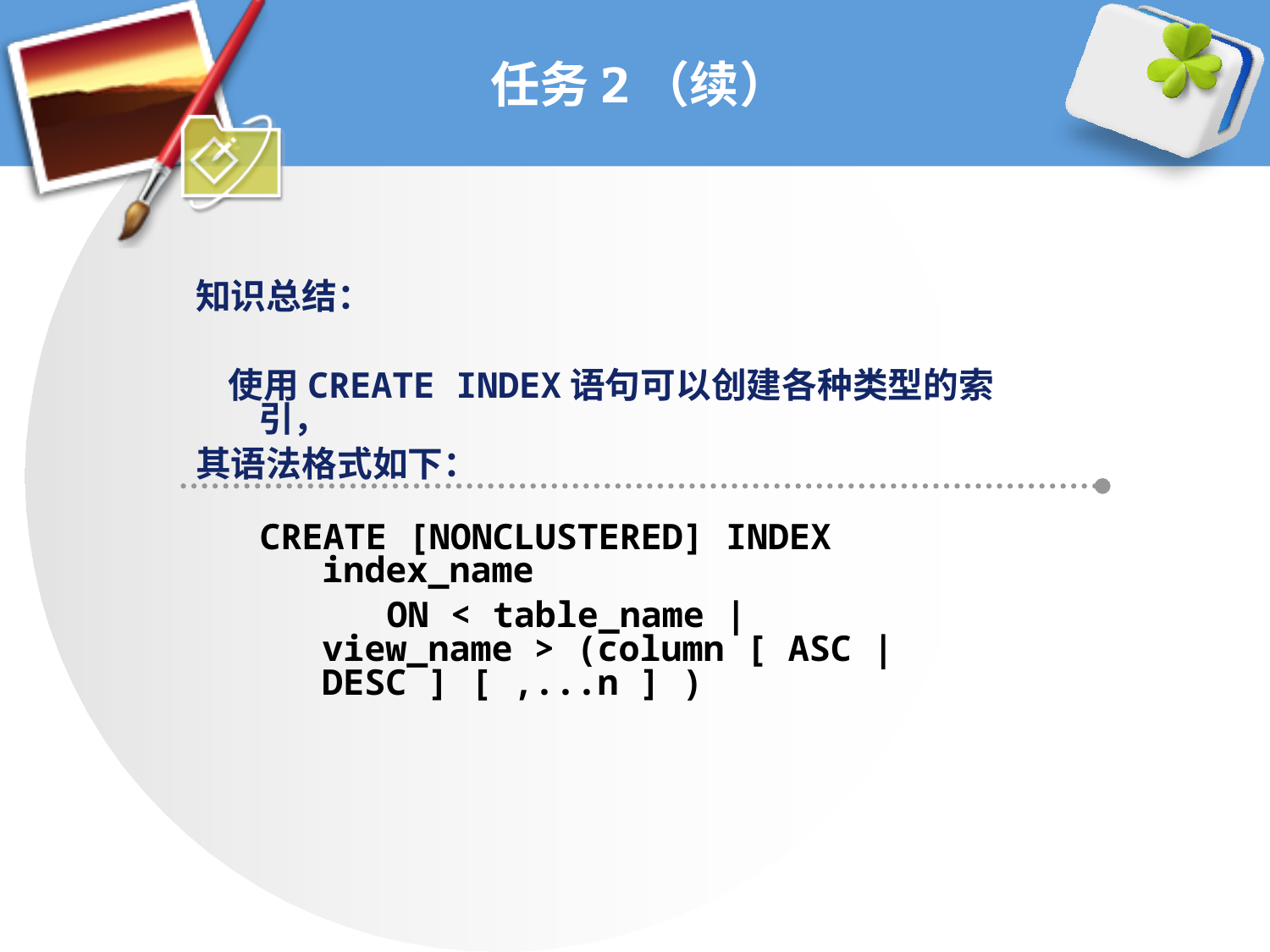

# 任务2（续）
知识总结：

   使用CREATE INDEX语句可以创建各种类型的索引，
其语法格式如下：

CREATE [NONCLUSTERED] INDEX index_name
      ON < table_name | view_name > (column [ ASC | DESC ] [ ,...n ] )